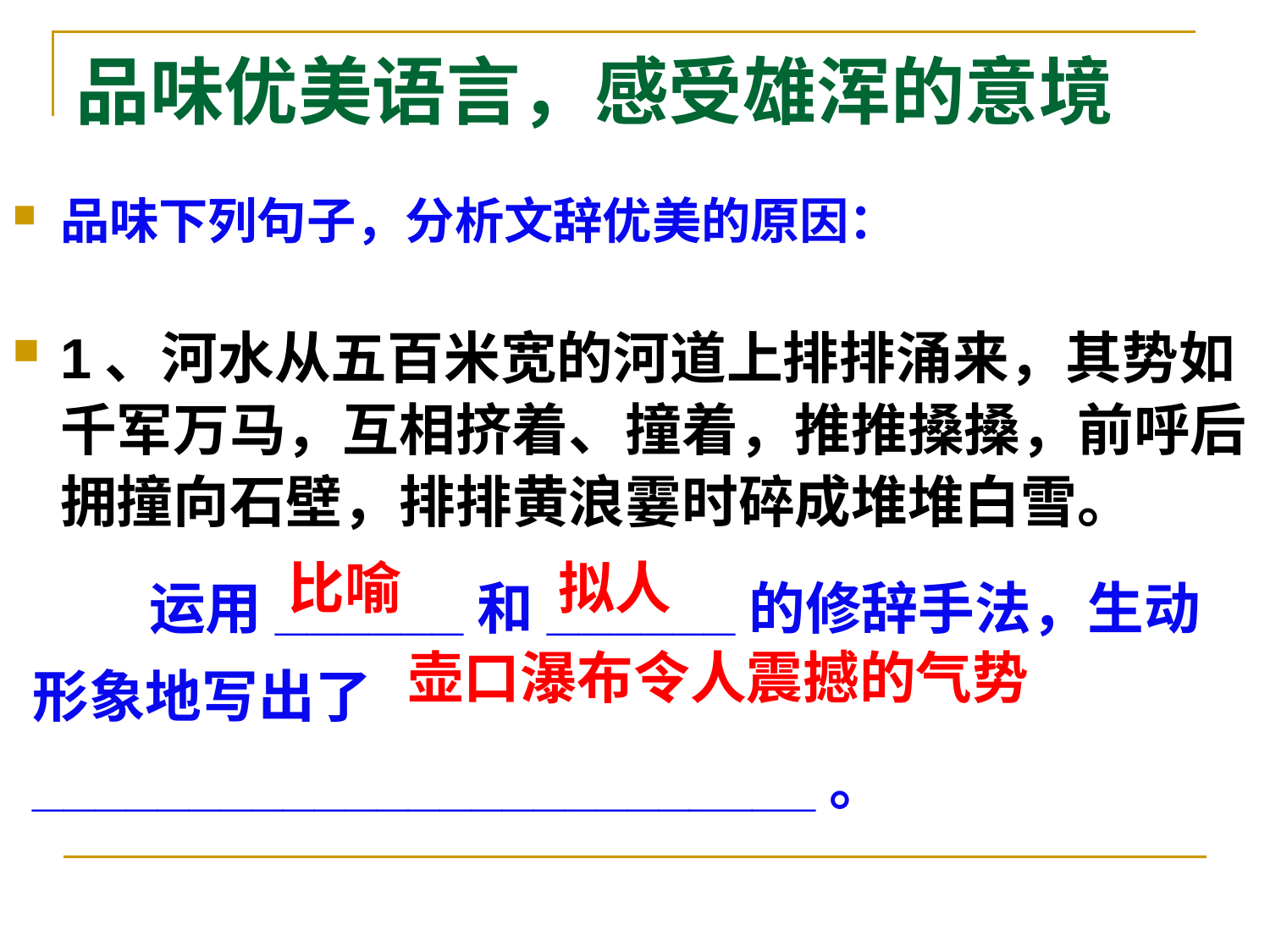

# 品味优美语言，感受雄浑的意境

品味下列句子，分析文辞优美的原因：

1、河水从五百米宽的河道上排排涌来，其势如千军万马，互相挤着、撞着，推推搡搡，前呼后拥撞向石壁，排排黄浪霎时碎成堆堆白雪。
        运用______和______的修辞手法，生动形象地写出了_________________________。
比喻
拟人
壶口瀑布令人震撼的气势